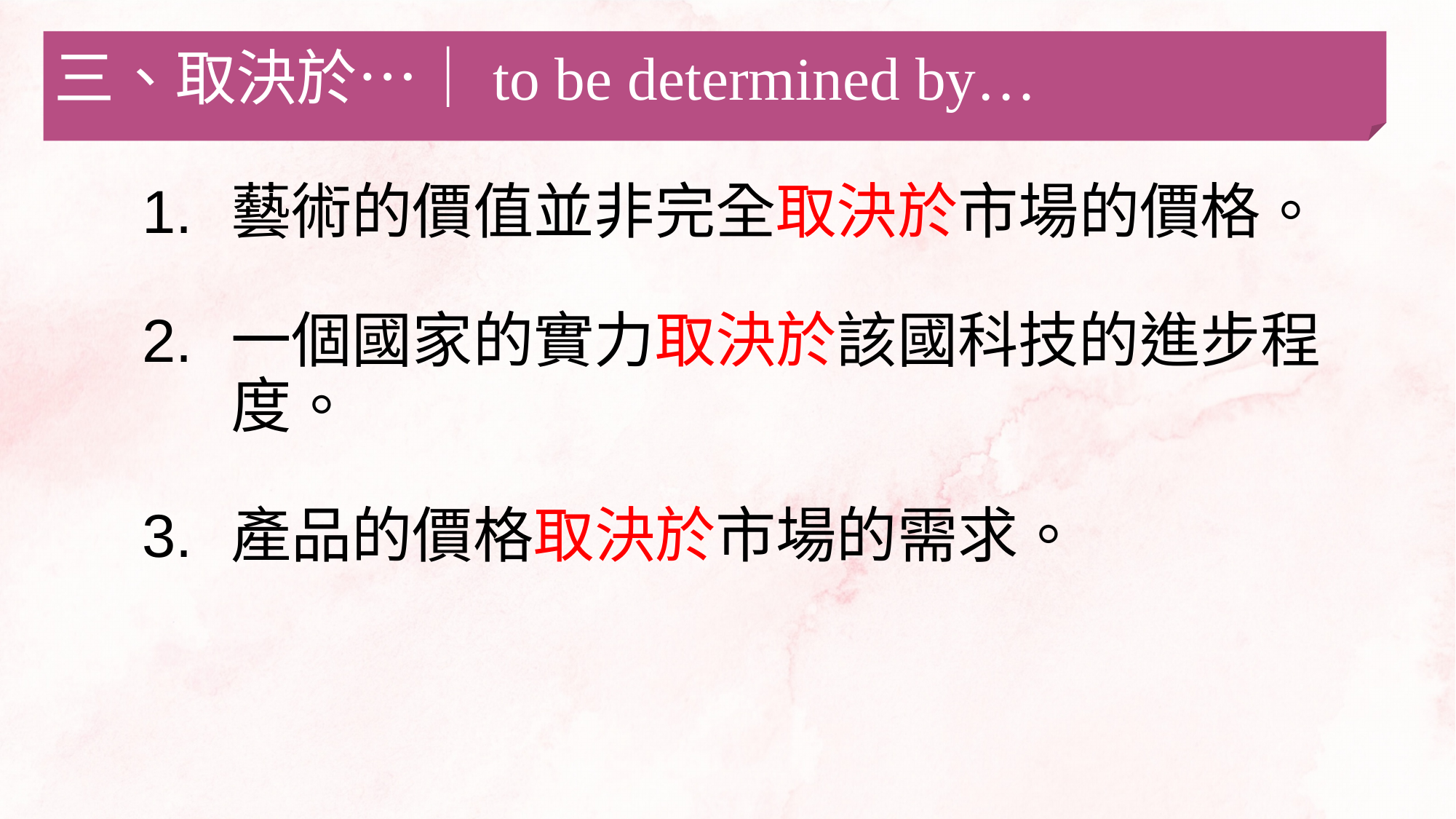

三、取決於…｜to be determined by…
藝術的價值並非完全取決於市場的價格。
一個國家的實力取決於該國科技的進步程度。
產品的價格取決於市場的需求。